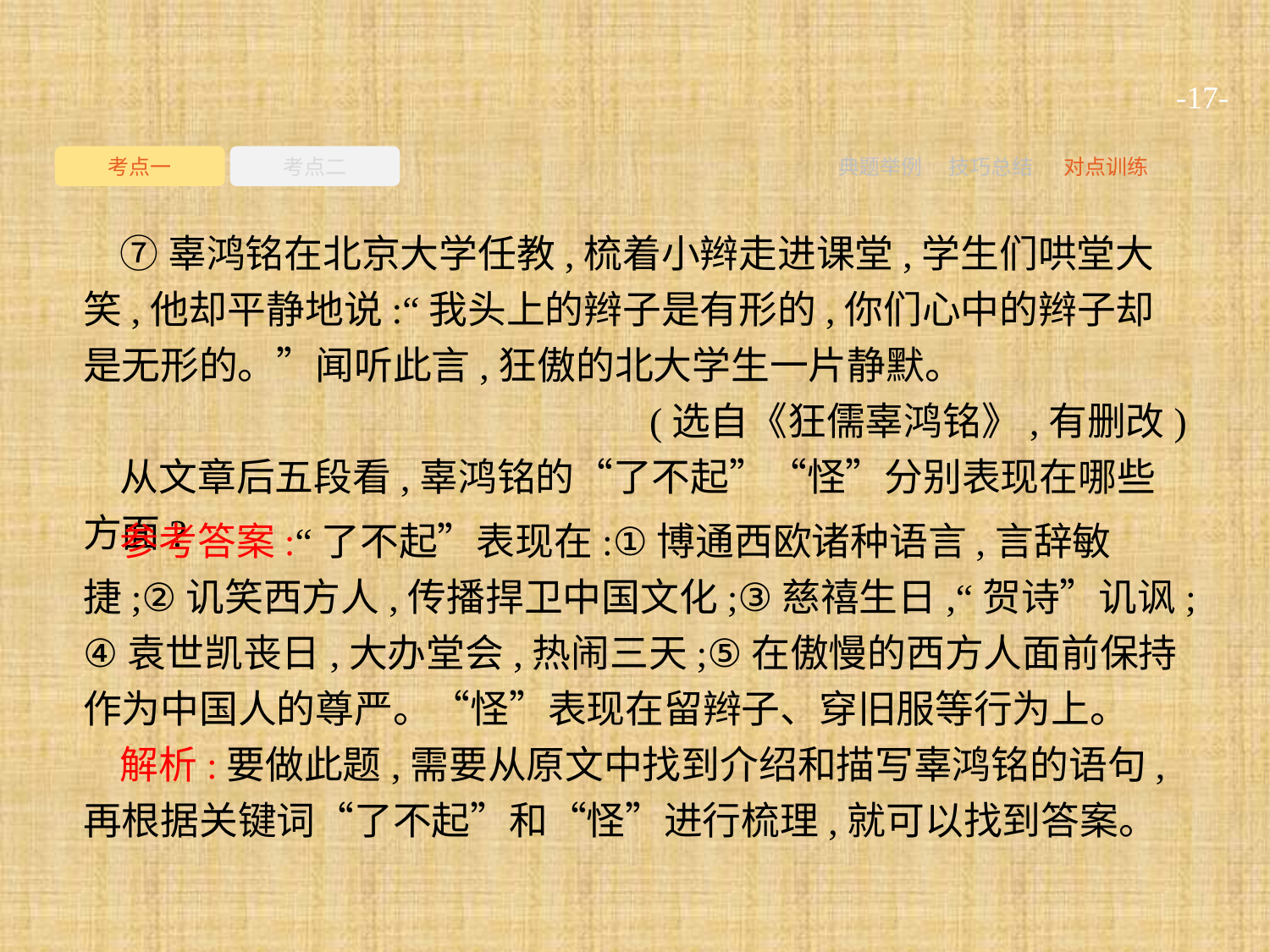

-17-
考点一
考点二
典题举例
技巧总结
对点训练
⑦辜鸿铭在北京大学任教,梳着小辫走进课堂,学生们哄堂大笑,他却平静地说:“我头上的辫子是有形的,你们心中的辫子却是无形的。”闻听此言,狂傲的北大学生一片静默。
(选自《狂儒辜鸿铭》,有删改)
从文章后五段看,辜鸿铭的“了不起”“怪”分别表现在哪些方面?
参考答案:“了不起”表现在:①博通西欧诸种语言,言辞敏捷;②讥笑西方人,传播捍卫中国文化;③慈禧生日,“贺诗”讥讽;④袁世凯丧日,大办堂会,热闹三天;⑤在傲慢的西方人面前保持作为中国人的尊严。“怪”表现在留辫子、穿旧服等行为上。
解析:要做此题,需要从原文中找到介绍和描写辜鸿铭的语句,再根据关键词“了不起”和“怪”进行梳理,就可以找到答案。